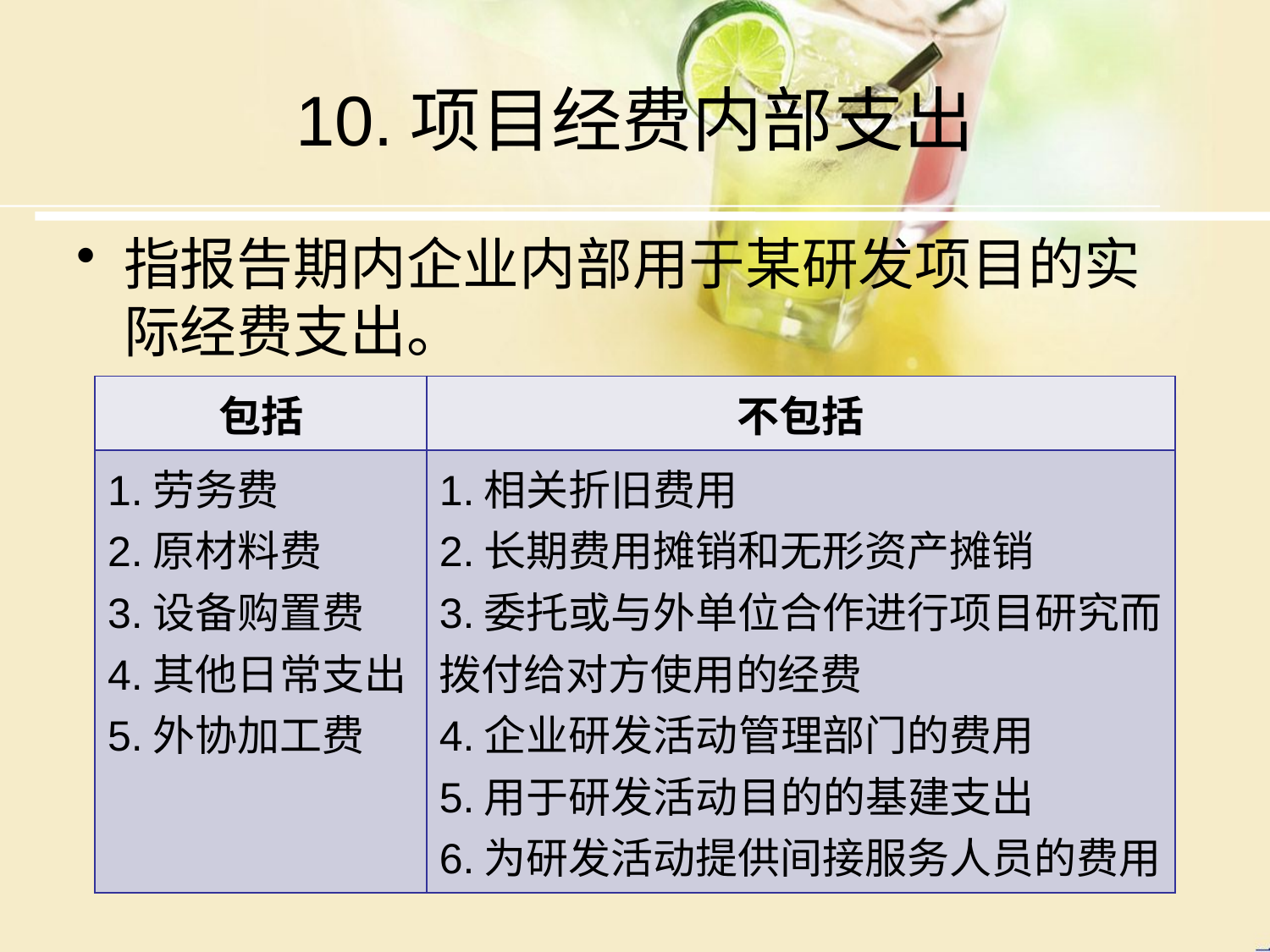

# 10.项目经费内部支出
指报告期内企业内部用于某研发项目的实际经费支出。

| 包括 | 不包括 |
| --- | --- |
| 1.劳务费 2.原材料费 3.设备购置费 4.其他日常支出 5.外协加工费 | 1.相关折旧费用 2.长期费用摊销和无形资产摊销 3.委托或与外单位合作进行项目研究而拨付给对方使用的经费 4.企业研发活动管理部门的费用 5.用于研发活动目的的基建支出 6.为研发活动提供间接服务人员的费用 |